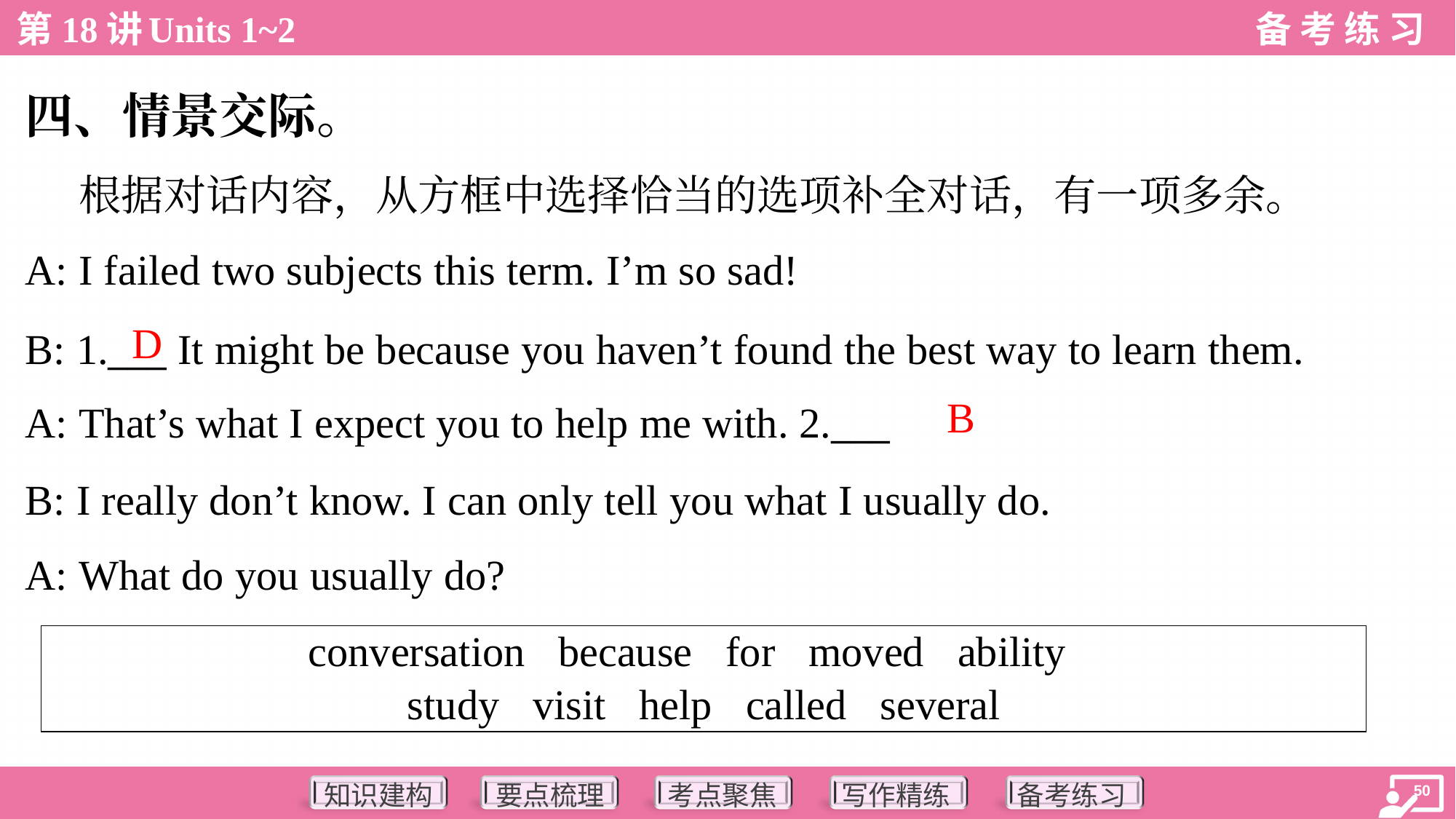

四、情景交际。
    根据对话内容，从方框中选择恰当的选项补全对话，有一项多余。
A: I failed two subjects this term. I’m so sad!
D
B: 1.___ It might be because you haven’t found the best way to learn them.
B
A: That’s what I expect you to help me with. 2.___
B: I really don’t know. I can only tell you what I usually do.
A: What do you usually do?
| conversation because for moved ability study visit help called several |
| --- |